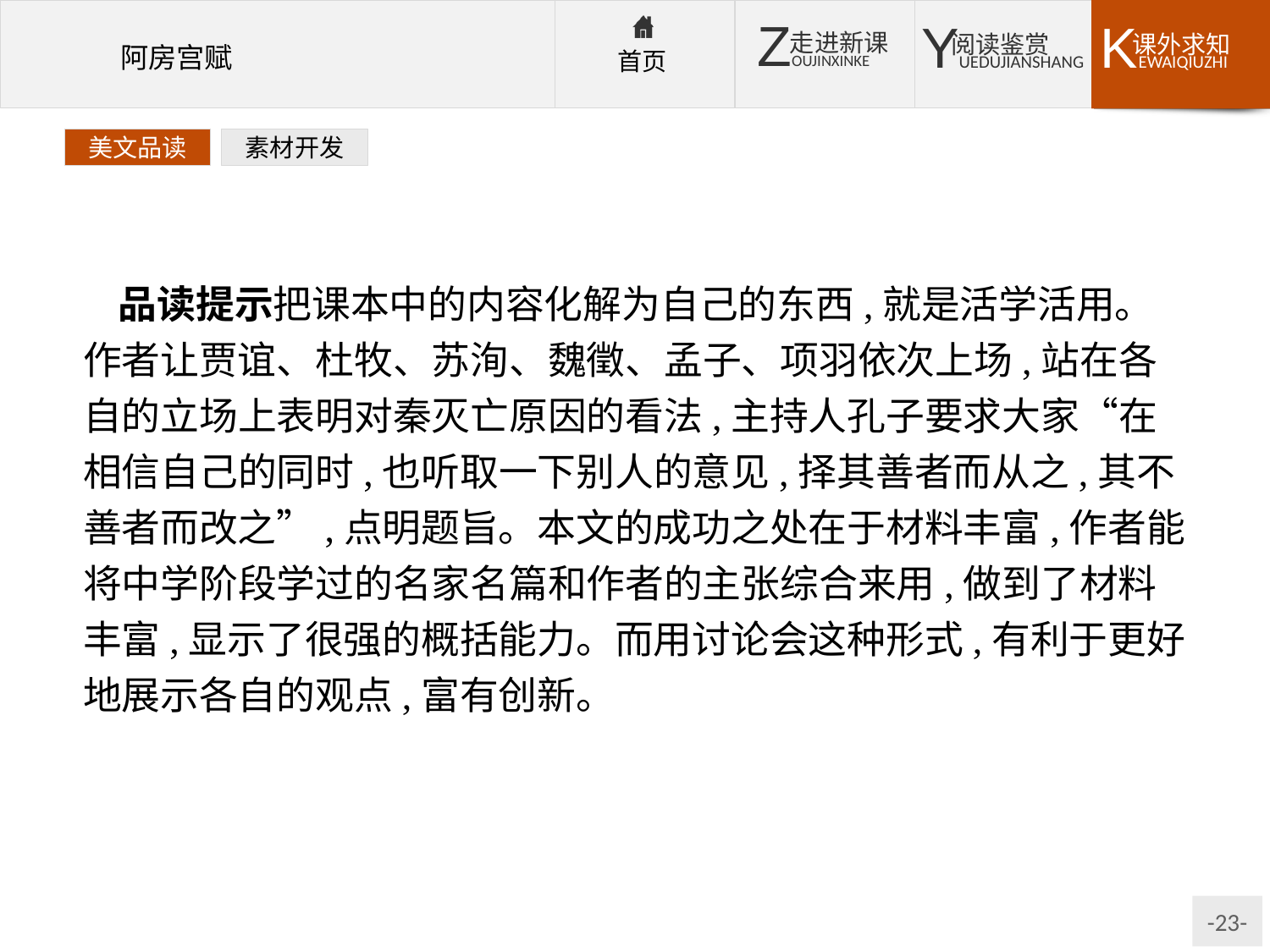

美文品读
素材开发
品读提示把课本中的内容化解为自己的东西,就是活学活用。作者让贾谊、杜牧、苏洵、魏徵、孟子、项羽依次上场,站在各自的立场上表明对秦灭亡原因的看法,主持人孔子要求大家“在相信自己的同时,也听取一下别人的意见,择其善者而从之,其不善者而改之”,点明题旨。本文的成功之处在于材料丰富,作者能将中学阶段学过的名家名篇和作者的主张综合来用,做到了材料丰富,显示了很强的概括能力。而用讨论会这种形式,有利于更好地展示各自的观点,富有创新。